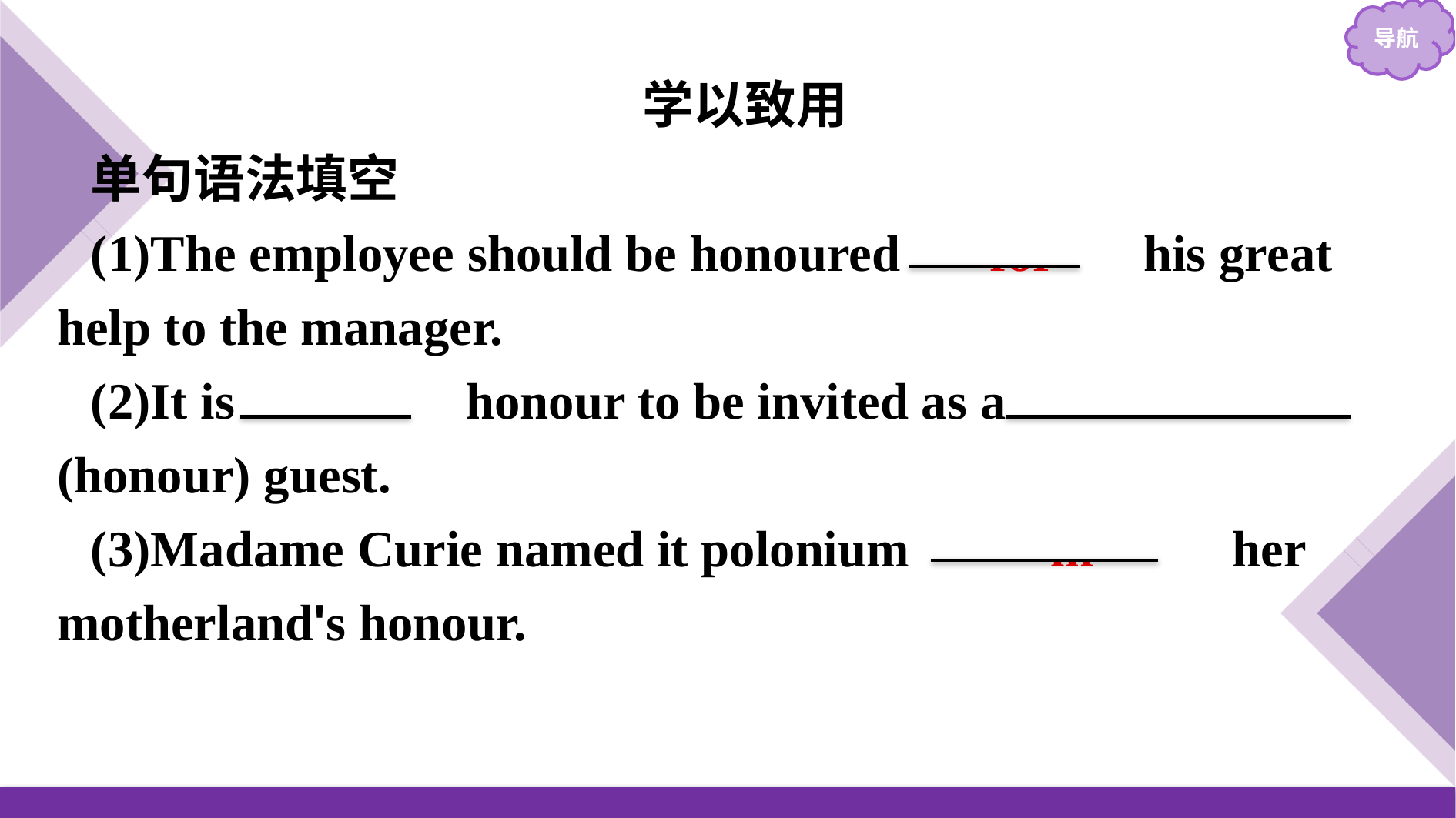

学以致用
单句语法填空
(1)The employee should be honoured 　for　 his great help to the manager.
(2)It is 　an　 honour to be invited as an 　honoured　 (honour) guest.
(3)Madame Curie named it polonium 　　in　　 her motherland's honour.